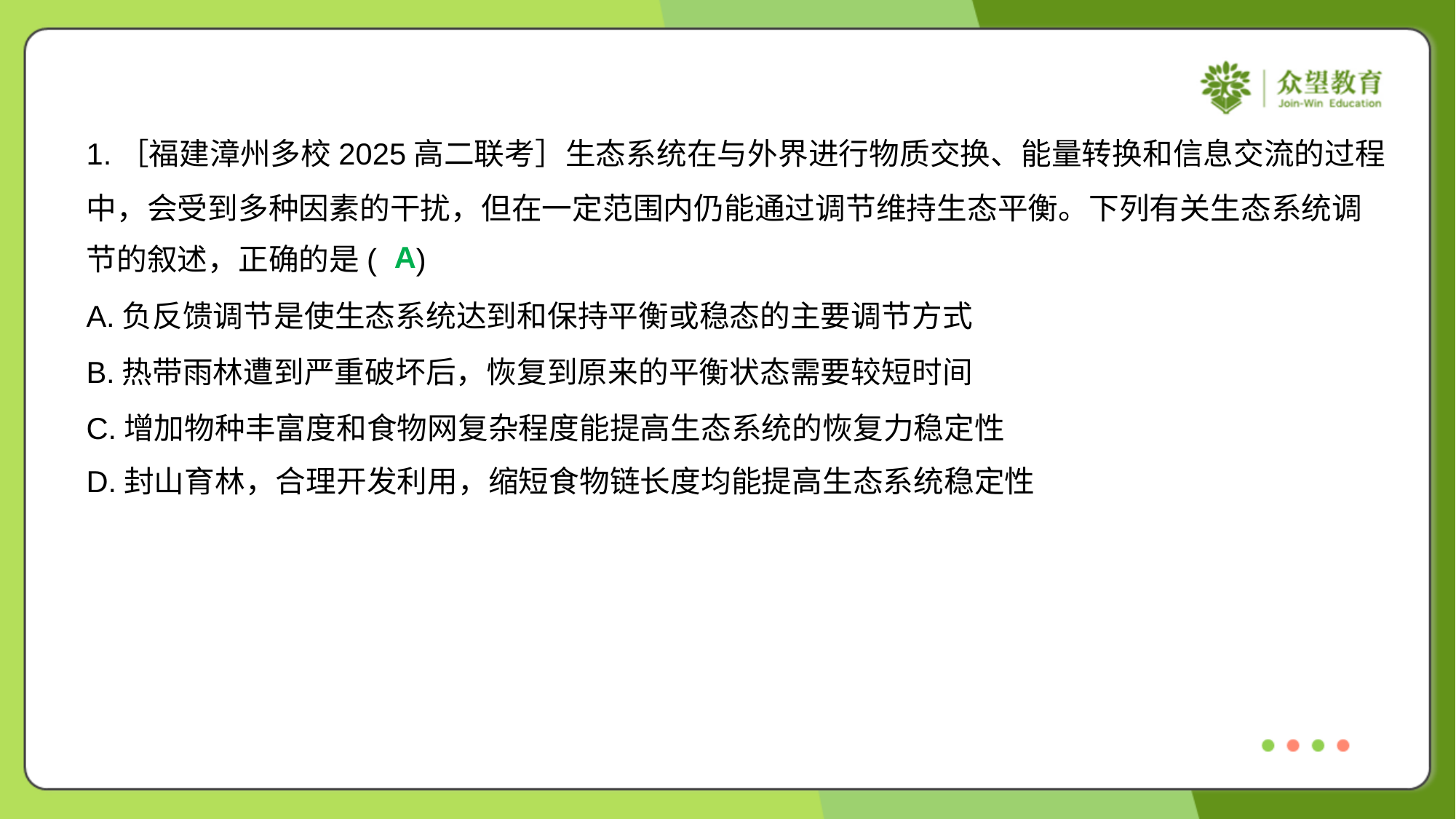

1.［福建漳州多校2025高二联考］生态系统在与外界进行物质交换、能量转换和信息交流的过程
中，会受到多种因素的干扰，但在一定范围内仍能通过调节维持生态平衡。下列有关生态系统调
节的叙述，正确的是(     )
A
A.负反馈调节是使生态系统达到和保持平衡或稳态的主要调节方式
B.热带雨林遭到严重破坏后，恢复到原来的平衡状态需要较短时间
C.增加物种丰富度和食物网复杂程度能提高生态系统的恢复力稳定性
D.封山育林，合理开发利用，缩短食物链长度均能提高生态系统稳定性